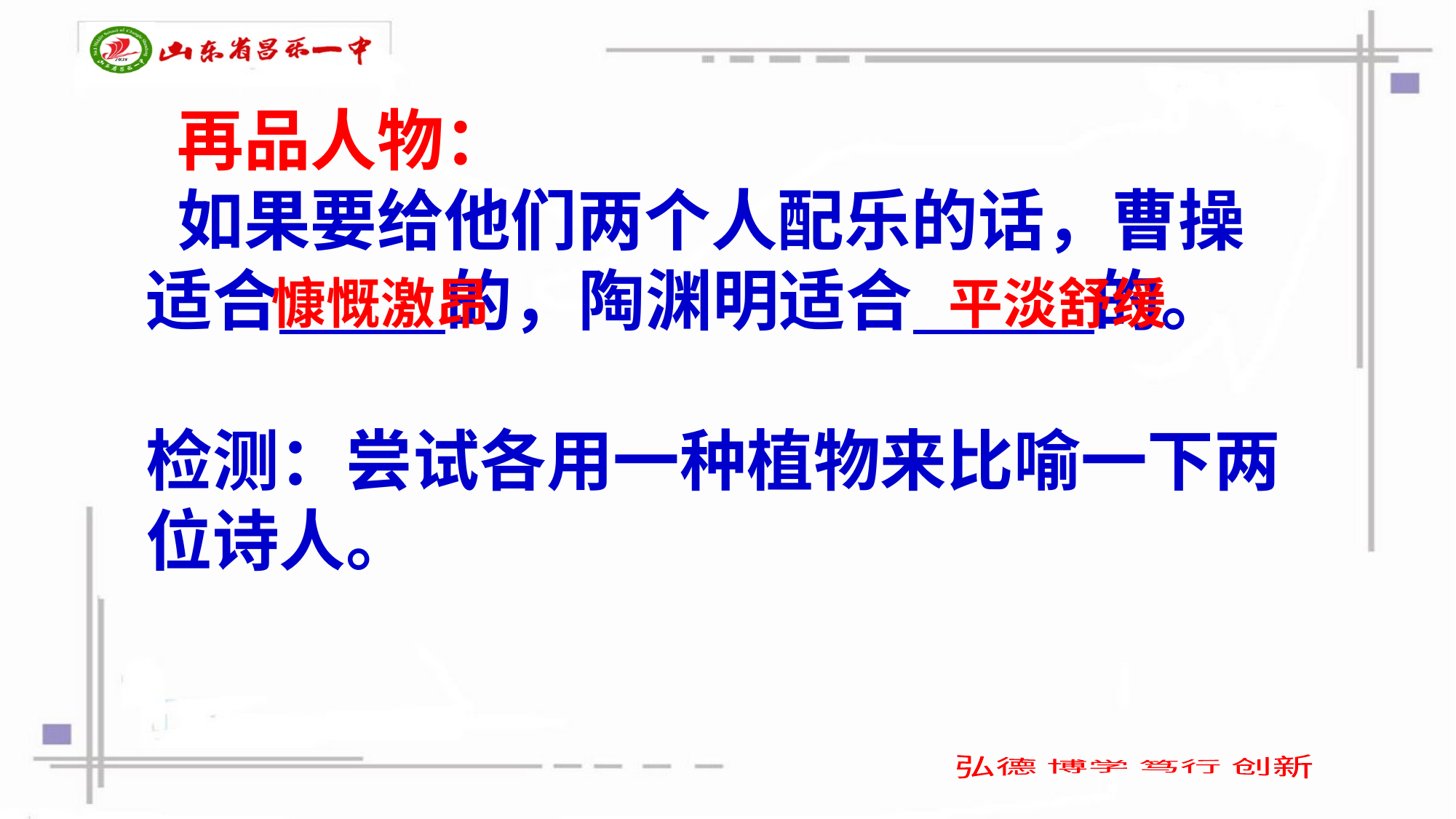

再品人物：
 如果要给他们两个人配乐的话，曹操适合           的，陶渊明适合            的。

检测：尝试各用一种植物来比喻一下两位诗人。
平淡舒缓
慷慨激昂